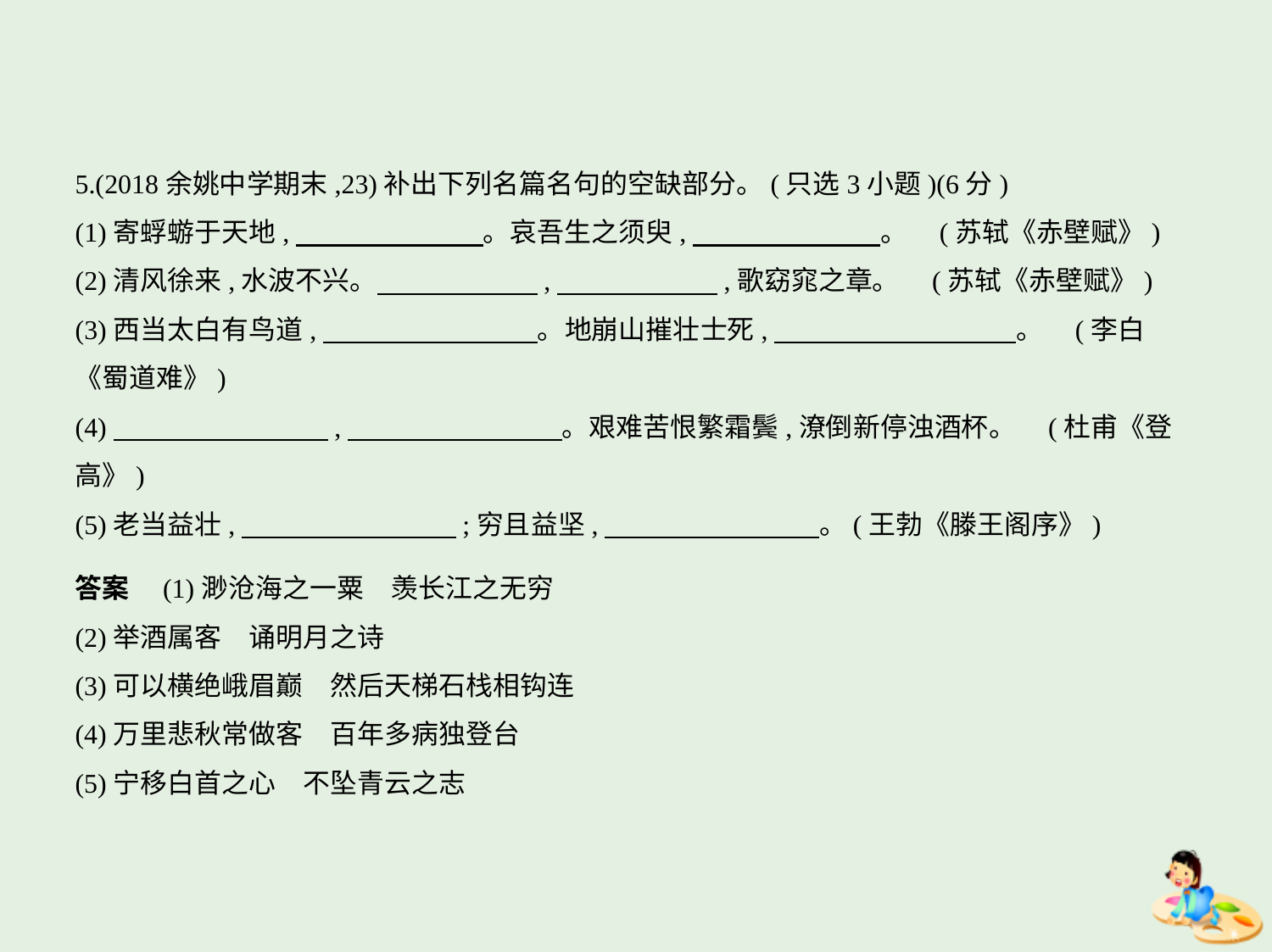

5.(2018余姚中学期末,23)补出下列名篇名句的空缺部分。(只选3小题)(6分)
(1)寄蜉蝣于天地,　　　　　　    。哀吾生之须臾,　　　　　　    。 (苏轼《赤壁赋》)
(2)清风徐来,水波不兴。　　　　　    ,　　　　　    ,歌窈窕之章。 (苏轼《赤壁赋》)
(3)西当太白有鸟道,　　　　　　　    。地崩山摧壮士死,　　　　　　　　    。 (李白
《蜀道难》)
(4)　　　　　　　    ,　　　　　　　    。艰难苦恨繁霜鬓,潦倒新停浊酒杯。 (杜甫《登
高》)
(5)老当益壮,　　　　　　　    ;穷且益坚,　　　　　　　    。(王勃《滕王阁序》)
答案　(1)渺沧海之一粟　羡长江之无穷
(2)举酒属客　诵明月之诗
(3)可以横绝峨眉巅　然后天梯石栈相钩连
(4)万里悲秋常做客　百年多病独登台
(5)宁移白首之心　不坠青云之志